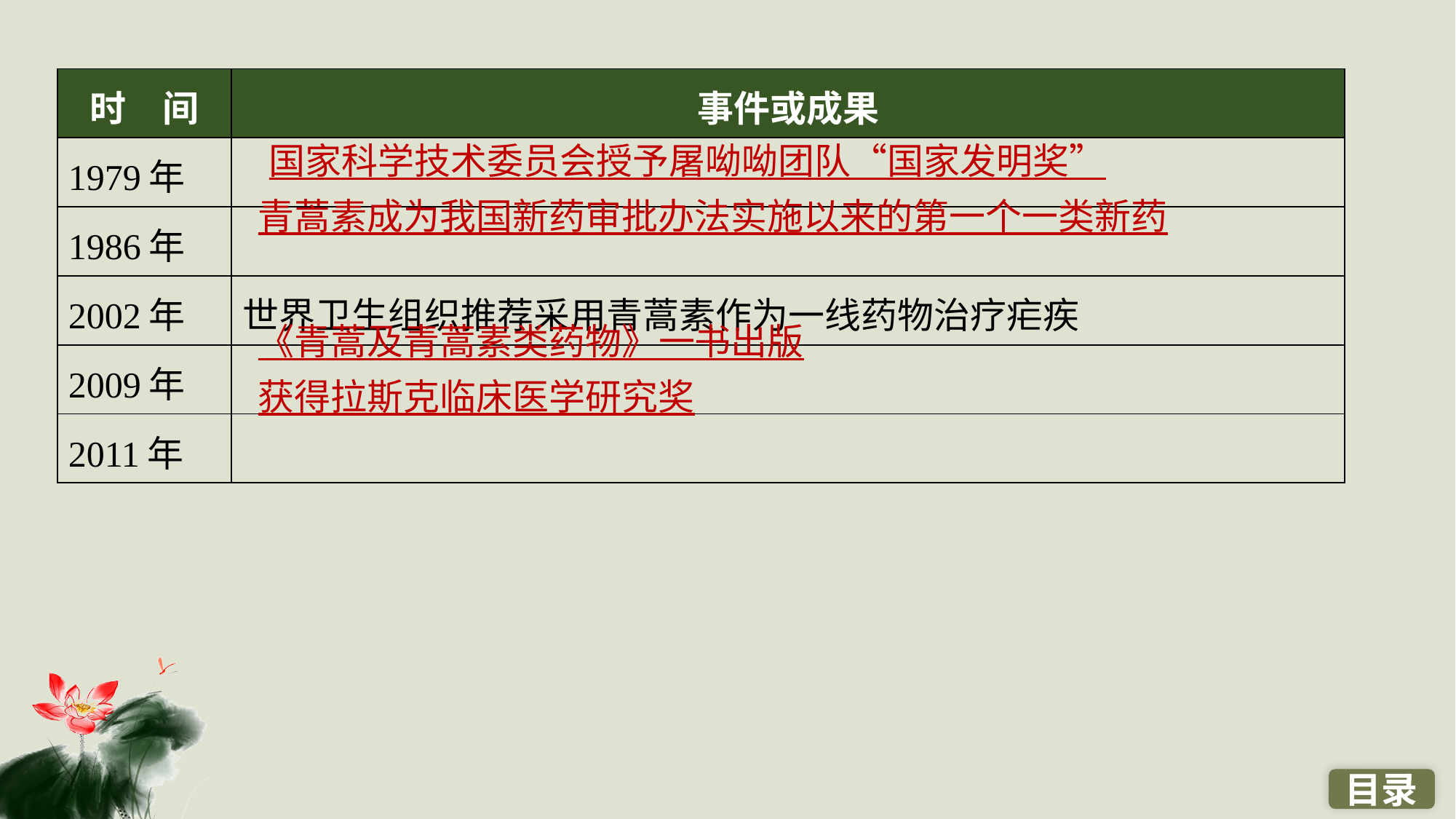

| 时　间 | 事件或成果 |
| --- | --- |
| 1979年 |  |
| 1986年 |  |
| 2002年 | 世界卫生组织推荐采用青蒿素作为一线药物治疗疟疾 |
| 2009年 |  |
| 2011年 |  |
国家科学技术委员会授予屠呦呦团队“国家发明奖”
青蒿素成为我国新药审批办法实施以来的第一个一类新药
《青蒿及青蒿素类药物》一书出版
获得拉斯克临床医学研究奖